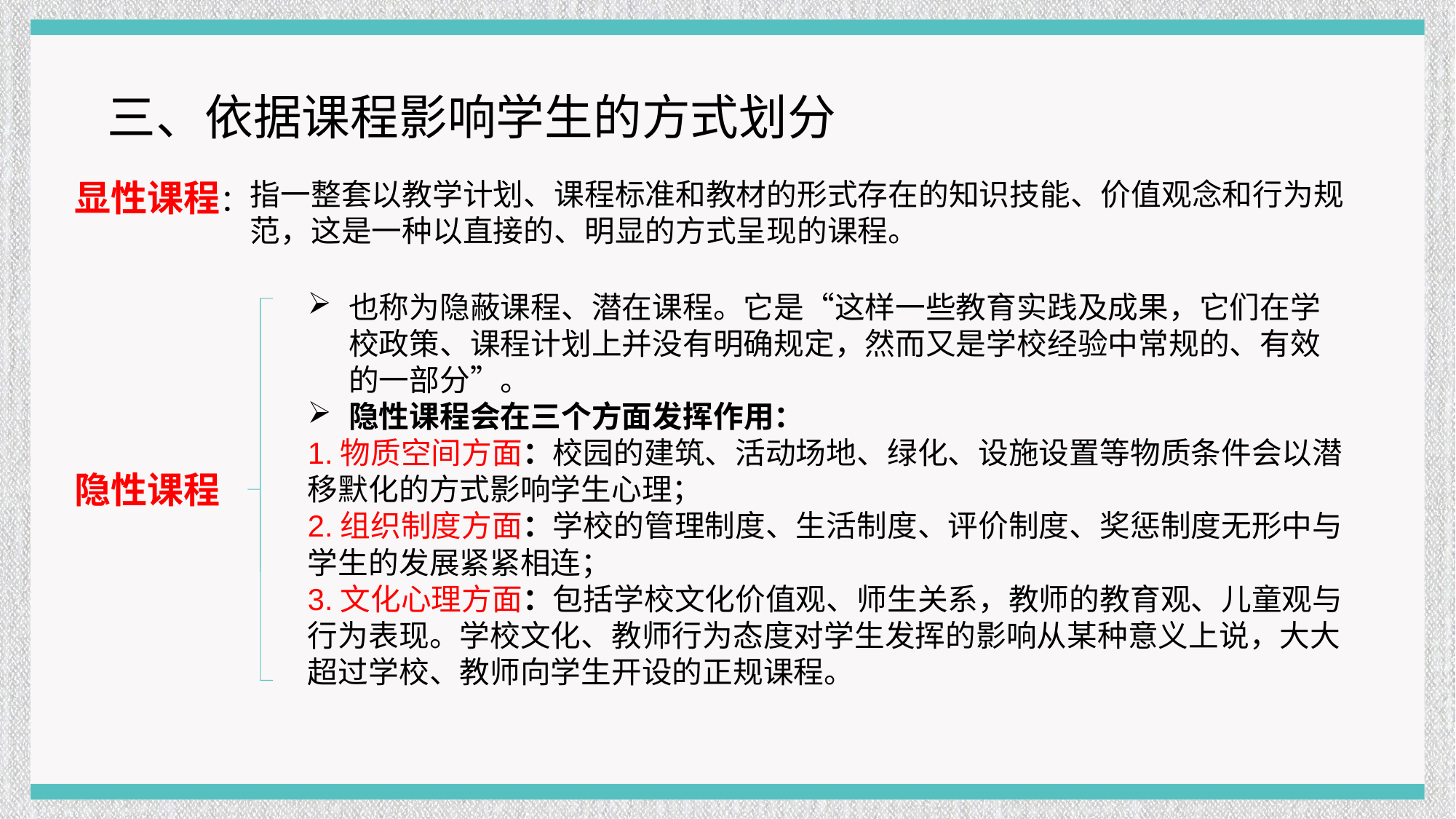

三、依据课程影响学生的方式划分
显性课程：
指一整套以教学计划、课程标准和教材的形式存在的知识技能、价值观念和行为规范，这是一种以直接的、明显的方式呈现的课程。
也称为隐蔽课程、潜在课程。它是“这样一些教育实践及成果，它们在学校政策、课程计划上并没有明确规定，然而又是学校经验中常规的、有效的一部分”。
隐性课程会在三个方面发挥作用：
1.物质空间方面：校园的建筑、活动场地、绿化、设施设置等物质条件会以潜移默化的方式影响学生心理；
2.组织制度方面：学校的管理制度、生活制度、评价制度、奖惩制度无形中与学生的发展紧紧相连；
3.文化心理方面：包括学校文化价值观、师生关系，教师的教育观、儿童观与行为表现。学校文化、教师行为态度对学生发挥的影响从某种意义上说，大大超过学校、教师向学生开设的正规课程。

隐性课程